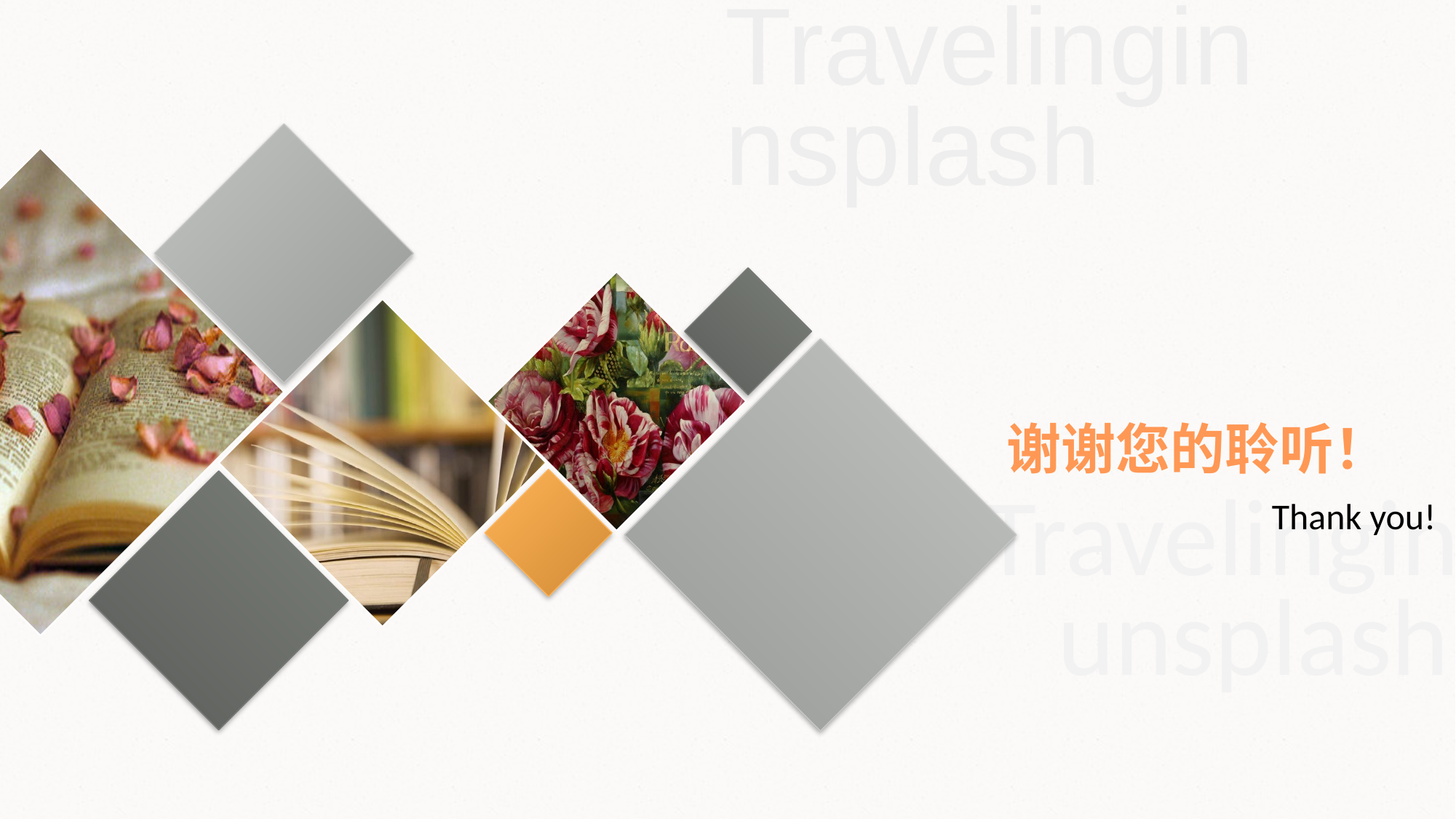

Travelingin nsplash

谢谢您的聆听！

Thank you!
Travelingin
   unsplash